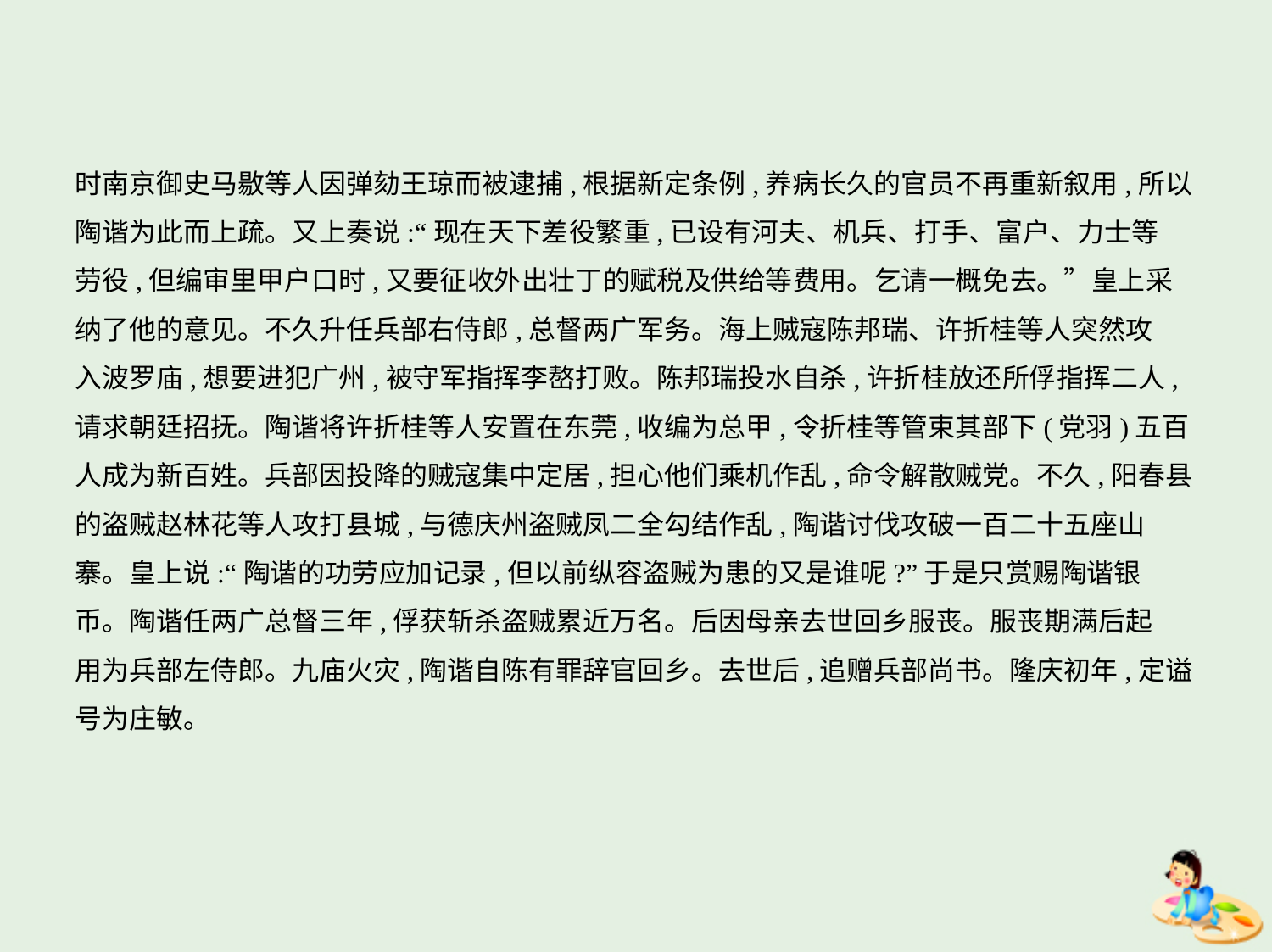

时南京御史马敭等人因弹劾王琼而被逮捕,根据新定条例,养病长久的官员不再重新叙用,所以
陶谐为此而上疏。又上奏说:“现在天下差役繁重,已设有河夫、机兵、打手、富户、力士等
劳役,但编审里甲户口时,又要征收外出壮丁的赋税及供给等费用。乞请一概免去。”皇上采
纳了他的意见。不久升任兵部右侍郎,总督两广军务。海上贼寇陈邦瑞、许折桂等人突然攻
入波罗庙,想要进犯广州,被守军指挥李嶅打败。陈邦瑞投水自杀,许折桂放还所俘指挥二人,
请求朝廷招抚。陶谐将许折桂等人安置在东莞,收编为总甲,令折桂等管束其部下(党羽)五百
人成为新百姓。兵部因投降的贼寇集中定居,担心他们乘机作乱,命令解散贼党。不久,阳春县
的盗贼赵林花等人攻打县城,与德庆州盗贼凤二全勾结作乱,陶谐讨伐攻破一百二十五座山
寨。皇上说:“陶谐的功劳应加记录,但以前纵容盗贼为患的又是谁呢?”于是只赏赐陶谐银
币。陶谐任两广总督三年,俘获斩杀盗贼累近万名。后因母亲去世回乡服丧。服丧期满后起
用为兵部左侍郎。九庙火灾,陶谐自陈有罪辞官回乡。去世后,追赠兵部尚书。隆庆初年,定谥
号为庄敏。